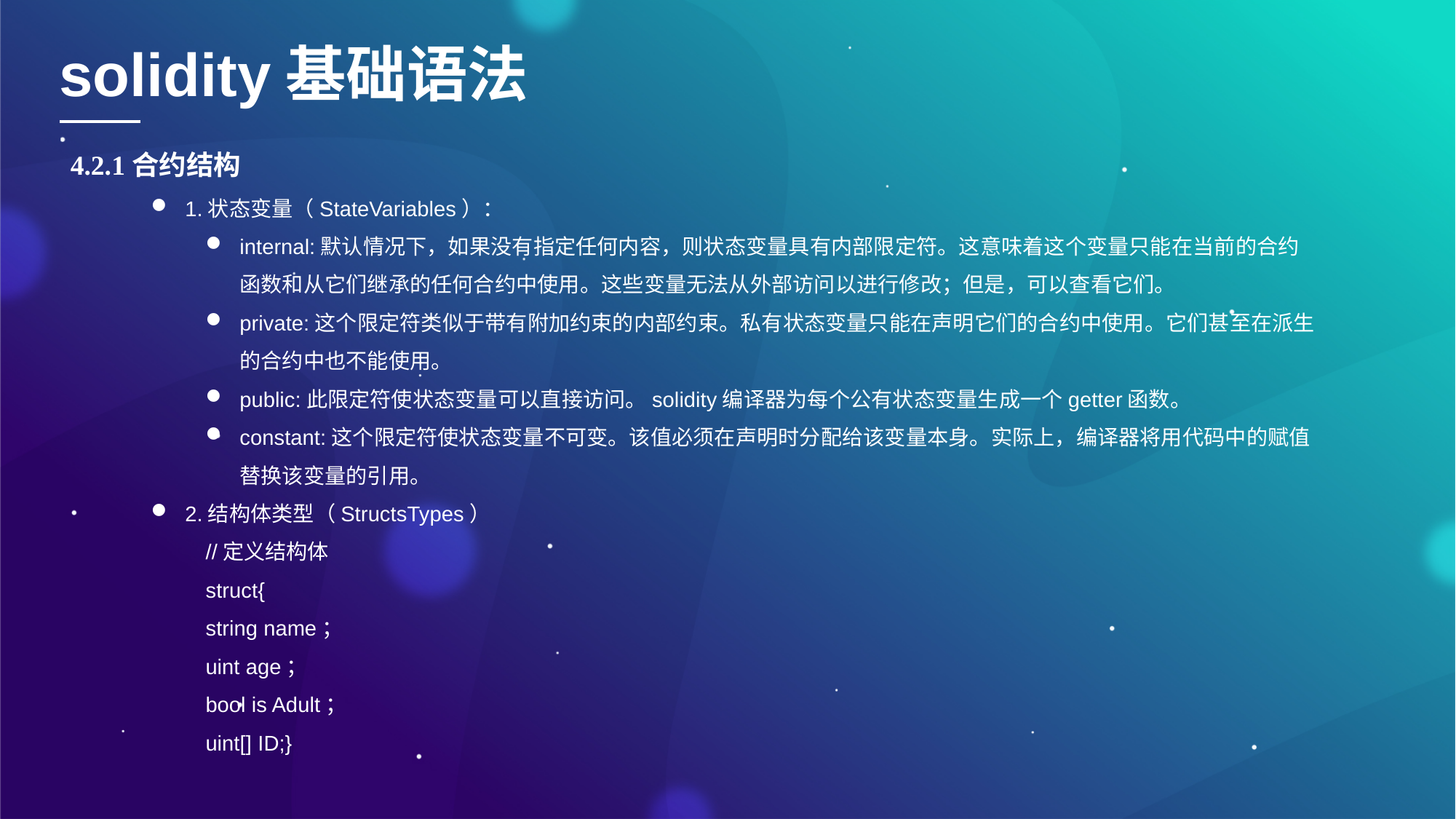

solidity基础语法
4.2.1合约结构
1.状态变量（StateVariables）：
internal:默认情况下，如果没有指定任何内容，则状态变量具有内部限定符。这意味着这个变量只能在当前的合约函数和从它们继承的任何合约中使用。这些变量无法从外部访问以进行修改；但是，可以查看它们。
private:这个限定符类似于带有附加约束的内部约束。私有状态变量只能在声明它们的合约中使用。它们甚至在派生的合约中也不能使用。
public:此限定符使状态变量可以直接访问。solidity编译器为每个公有状态变量生成一个getter函数。
constant:这个限定符使状态变量不可变。该值必须在声明时分配给该变量本身。实际上，编译器将用代码中的赋值替换该变量的引用。
2.结构体类型（StructsTypes）
//定义结构体
struct{
string name；
uint age；
bool is Adult；
uint[] ID;}